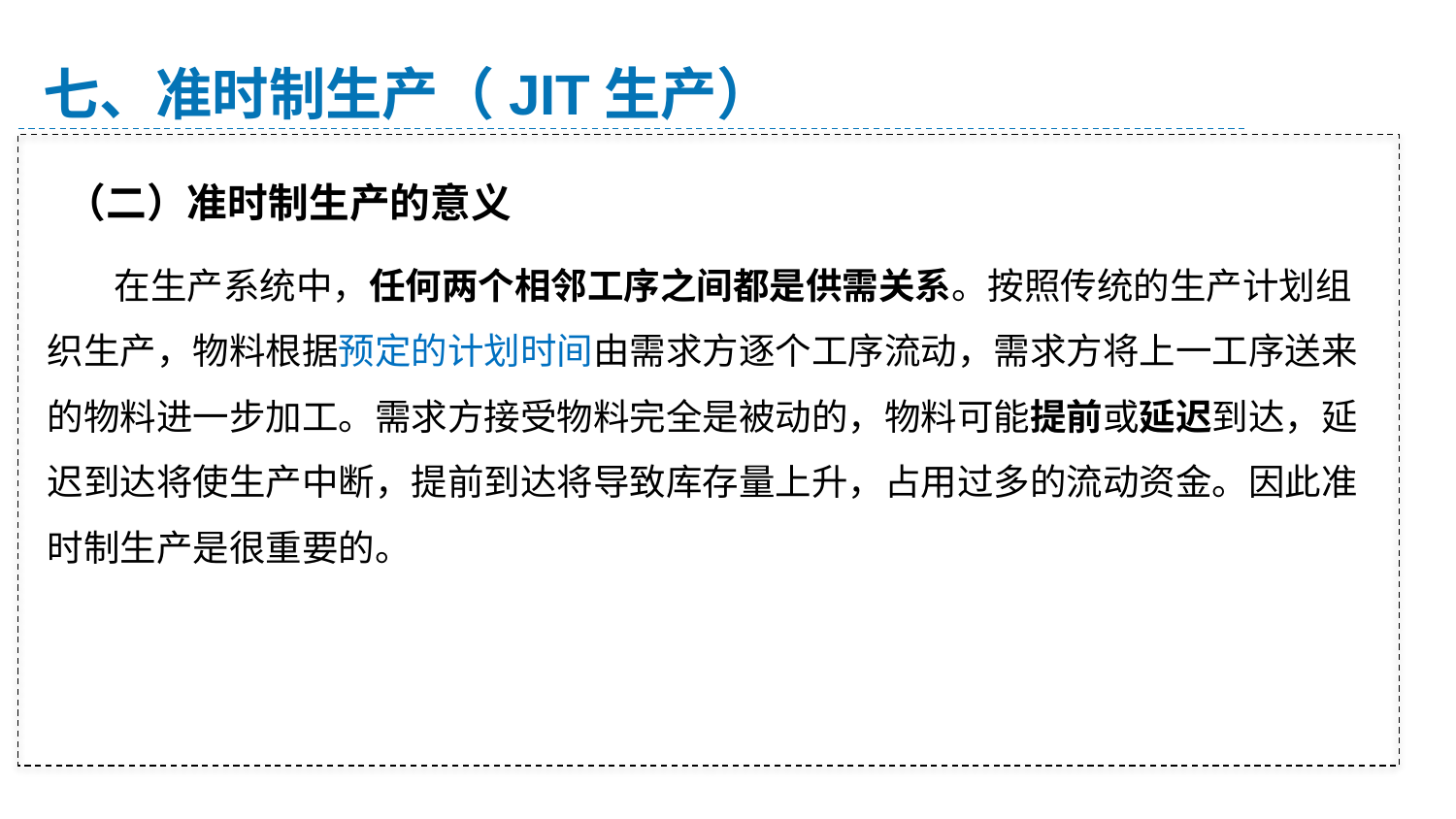

七、准时制生产（JIT生产）

（二）准时制生产的意义
       在生产系统中，任何两个相邻工序之间都是供需关系。按照传统的生产计划组织生产，物料根据预定的计划时间由需求方逐个工序流动，需求方将上一工序送来的物料进一步加工。需求方接受物料完全是被动的，物料可能提前或延迟到达，延迟到达将使生产中断，提前到达将导致库存量上升，占用过多的流动资金。因此准时制生产是很重要的。